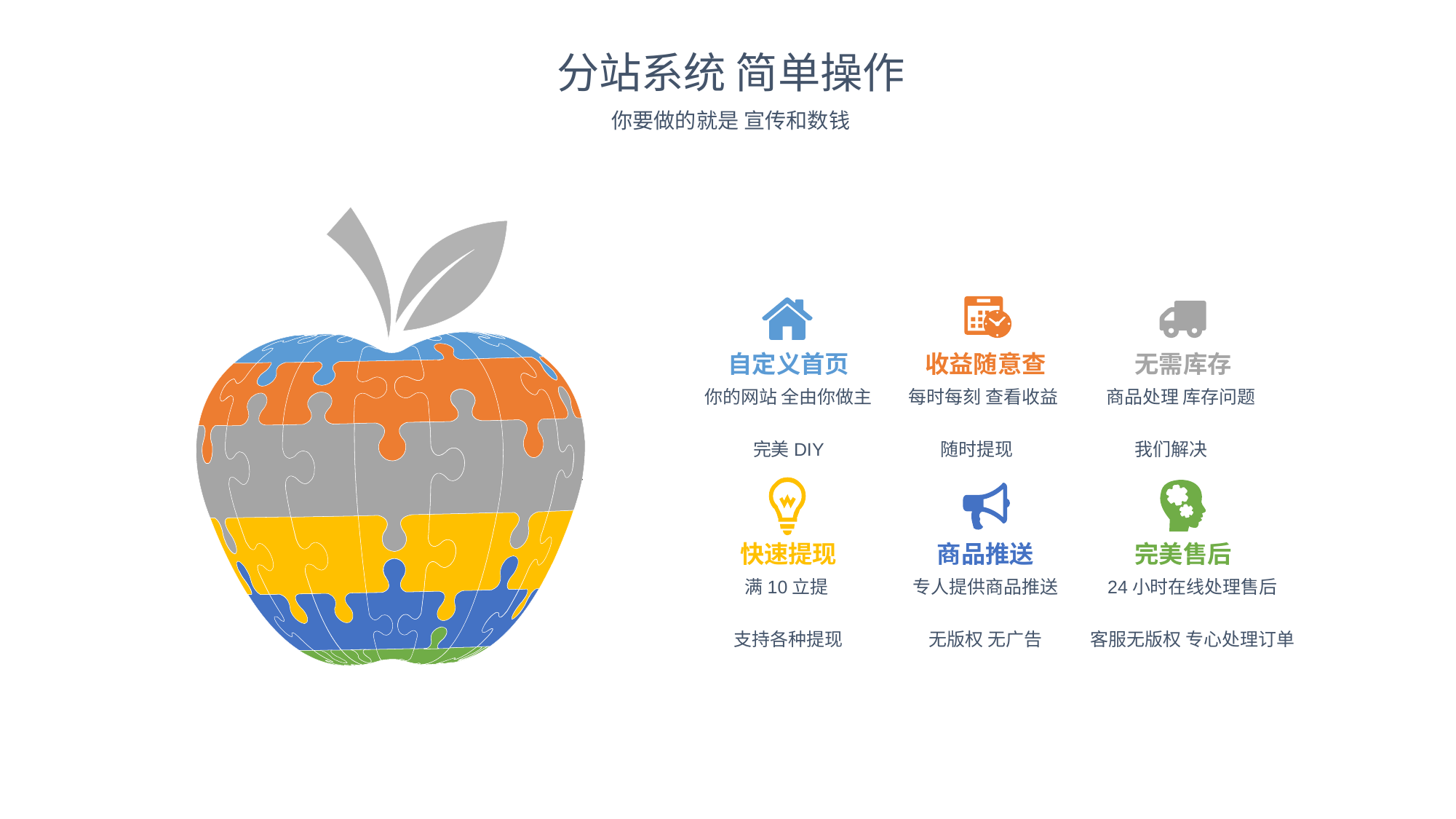

分站系统 简单操作
你要做的就是 宣传和数钱

自定义首页
收益随意查
无需库存
你的网站 全由你做主

完美DIY
  每时每刻 查看收益

          随时提现
  商品处理 库存问题

         我们解决

快速提现
商品推送
完美售后
满10立提

支持各种提现
专人提供商品推送

无版权 无广告
24小时在线处理售后

客服无版权 专心处理订单